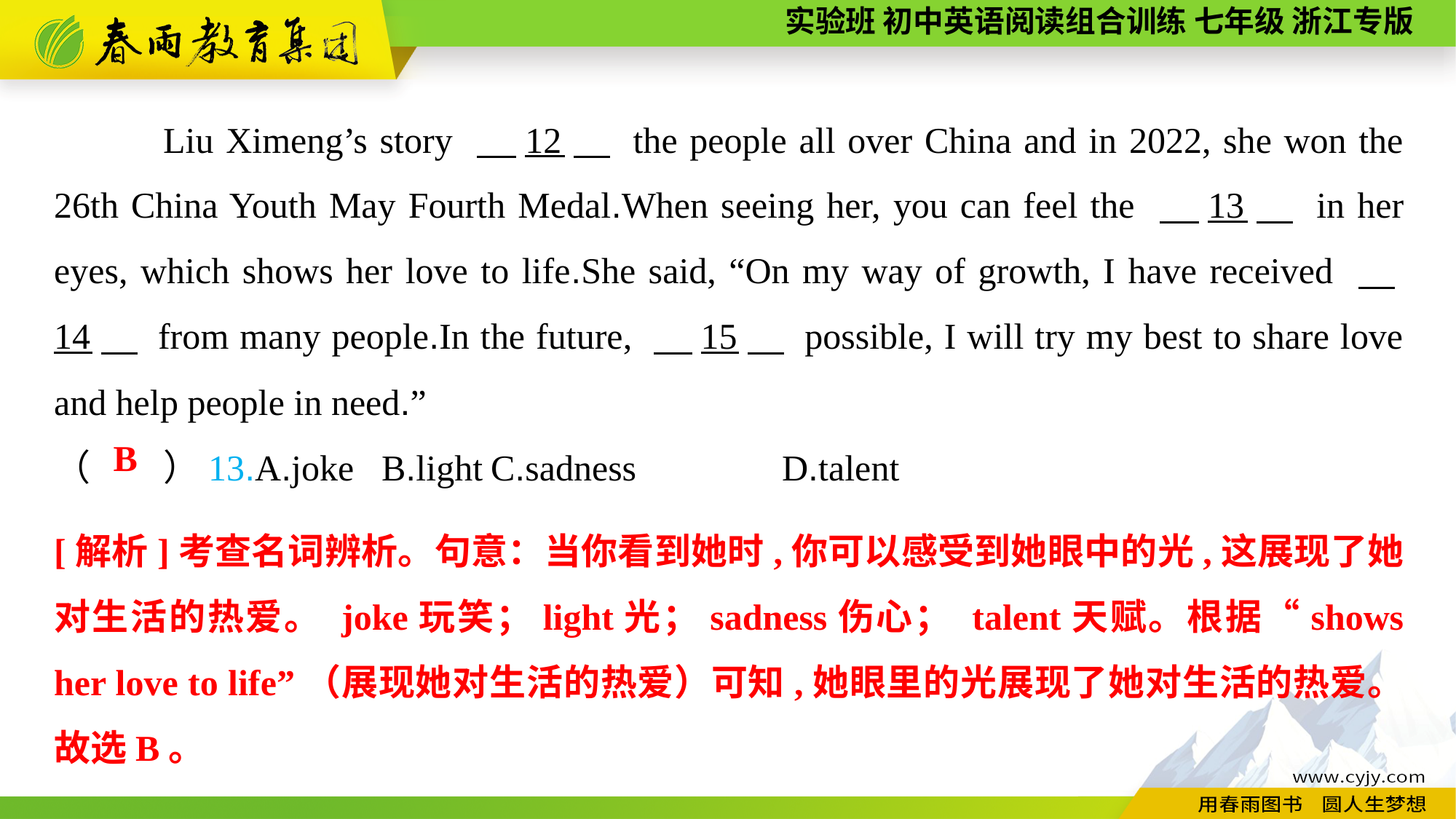

Liu Ximeng’s story 　12　 the people all over China and in 2022, she won the 26th China Youth May Fourth Medal.When seeing her, you can feel the 　13　 in her eyes, which shows her love to life.She said, “On my way of growth, I have received 　14　 from many people.In the future, 　15　 possible, I will try my best to share love and help people in need.”
（　　）13.A.joke	B.light	C.sadness	        D.talent
B
[解析]考查名词辨析。句意：当你看到她时,你可以感受到她眼中的光,这展现了她对生活的热爱。 joke玩笑；light光；sadness伤心； talent天赋。根据“shows her love to life”（展现她对生活的热爱）可知,她眼里的光展现了她对生活的热爱。故选B。